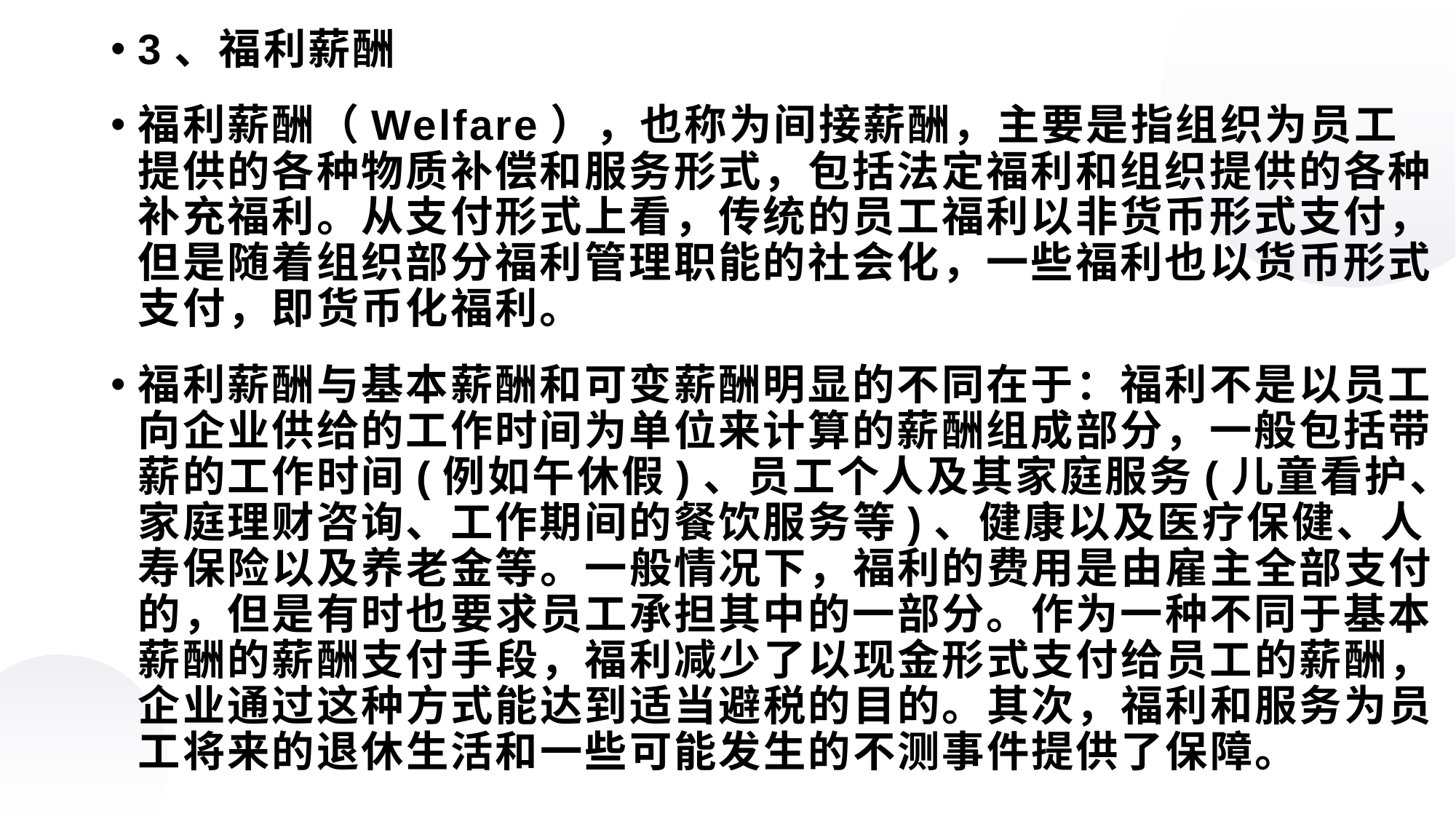

3、福利薪酬
福利薪酬（Welfare），也称为间接薪酬，主要是指组织为员工提供的各种物质补偿和服务形式，包括法定福利和组织提供的各种补充福利。从支付形式上看，传统的员工福利以非货币形式支付，但是随着组织部分福利管理职能的社会化，一些福利也以货币形式支付，即货币化福利。
福利薪酬与基本薪酬和可变薪酬明显的不同在于：福利不是以员工向企业供给的工作时间为单位来计算的薪酬组成部分，一般包括带薪的工作时间(例如午休假)、员工个人及其家庭服务(儿童看护、家庭理财咨询、工作期间的餐饮服务等)、健康以及医疗保健、人寿保险以及养老金等。一般情况下，福利的费用是由雇主全部支付的，但是有时也要求员工承担其中的一部分。作为一种不同于基本薪酬的薪酬支付手段，福利减少了以现金形式支付给员工的薪酬，企业通过这种方式能达到适当避税的目的。其次，福利和服务为员工将来的退休生活和一些可能发生的不测事件提供了保障。